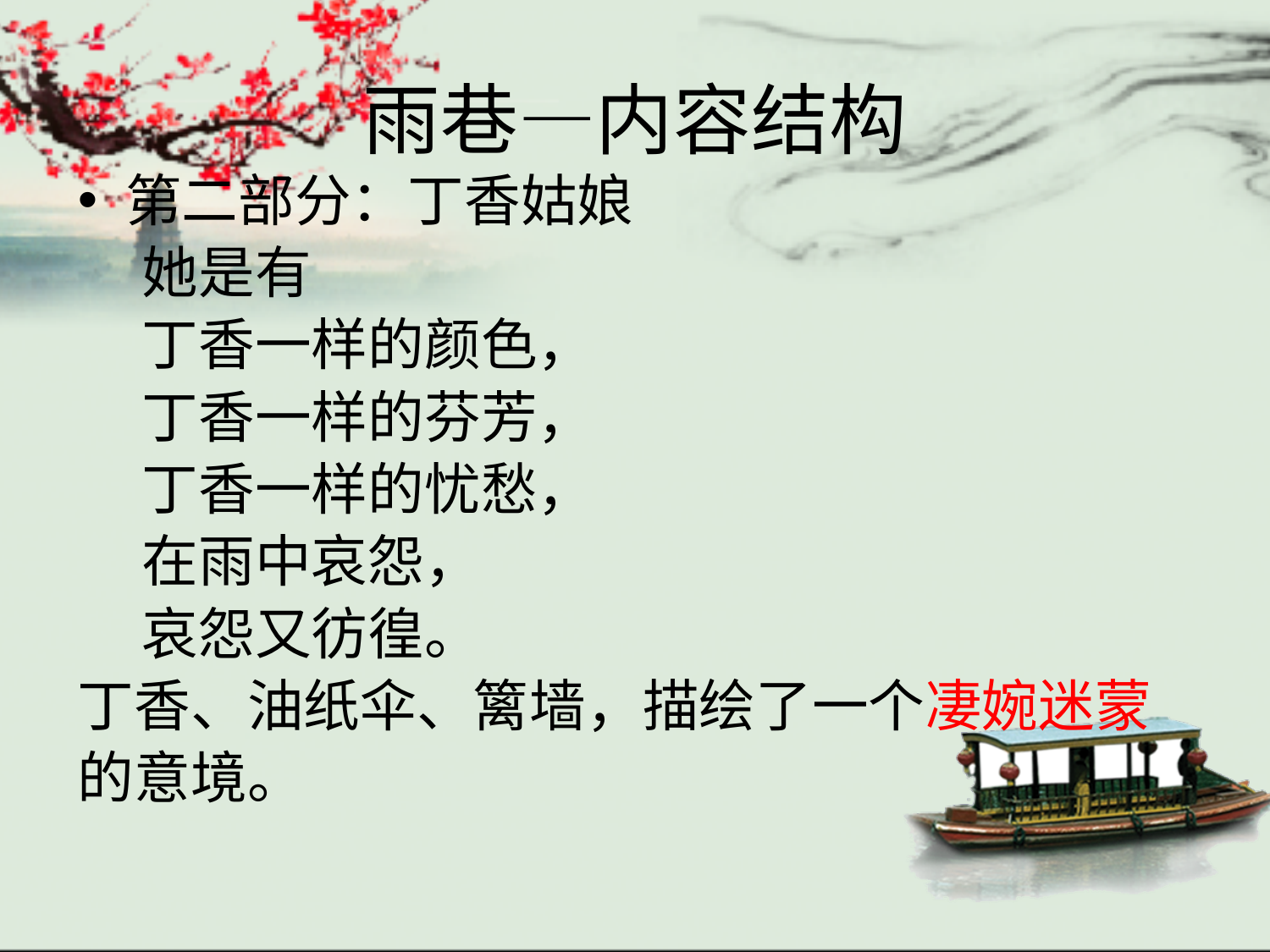

# 雨巷—内容结构
第二部分：丁香姑娘
    她是有
    丁香一样的颜色，
    丁香一样的芬芳，
    丁香一样的忧愁，
    在雨中哀怨，
    哀怨又彷徨。
丁香、油纸伞、篱墙，描绘了一个凄婉迷蒙
的意境。